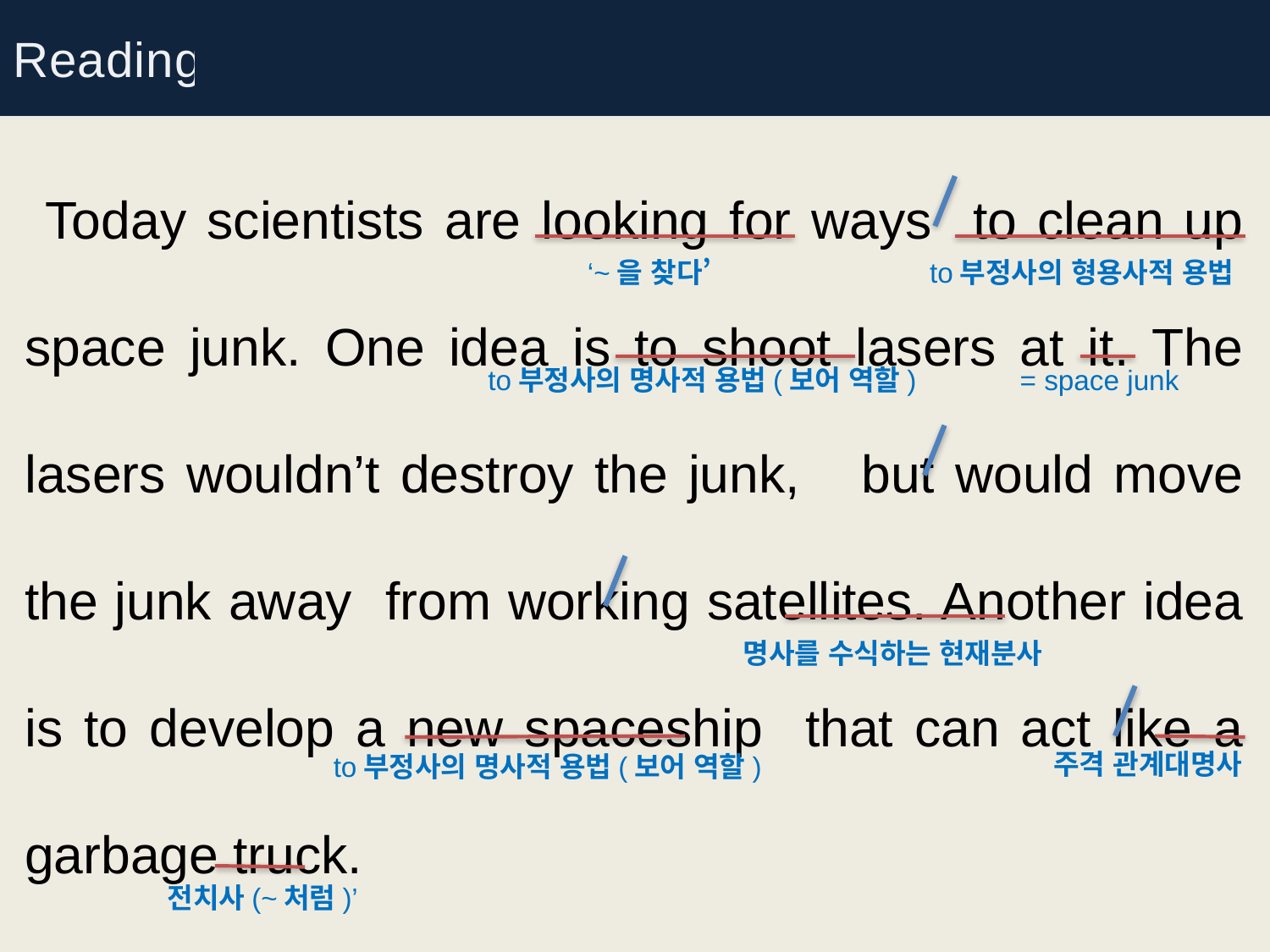

Reading
 Today scientists are looking for ways  to clean up space junk. One idea is to shoot lasers at it. The lasers wouldn’t destroy the junk,   but would move the junk away  from working satellites. Another idea is to develop a new spaceship  that can act like a garbage truck.
‘~을 찾다’
to부정사의 형용사적 용법
to부정사의 명사적 용법(보어 역할)
= space junk
명사를 수식하는 현재분사
주격 관계대명사
to부정사의 명사적 용법(보어 역할)
전치사(~처럼)’